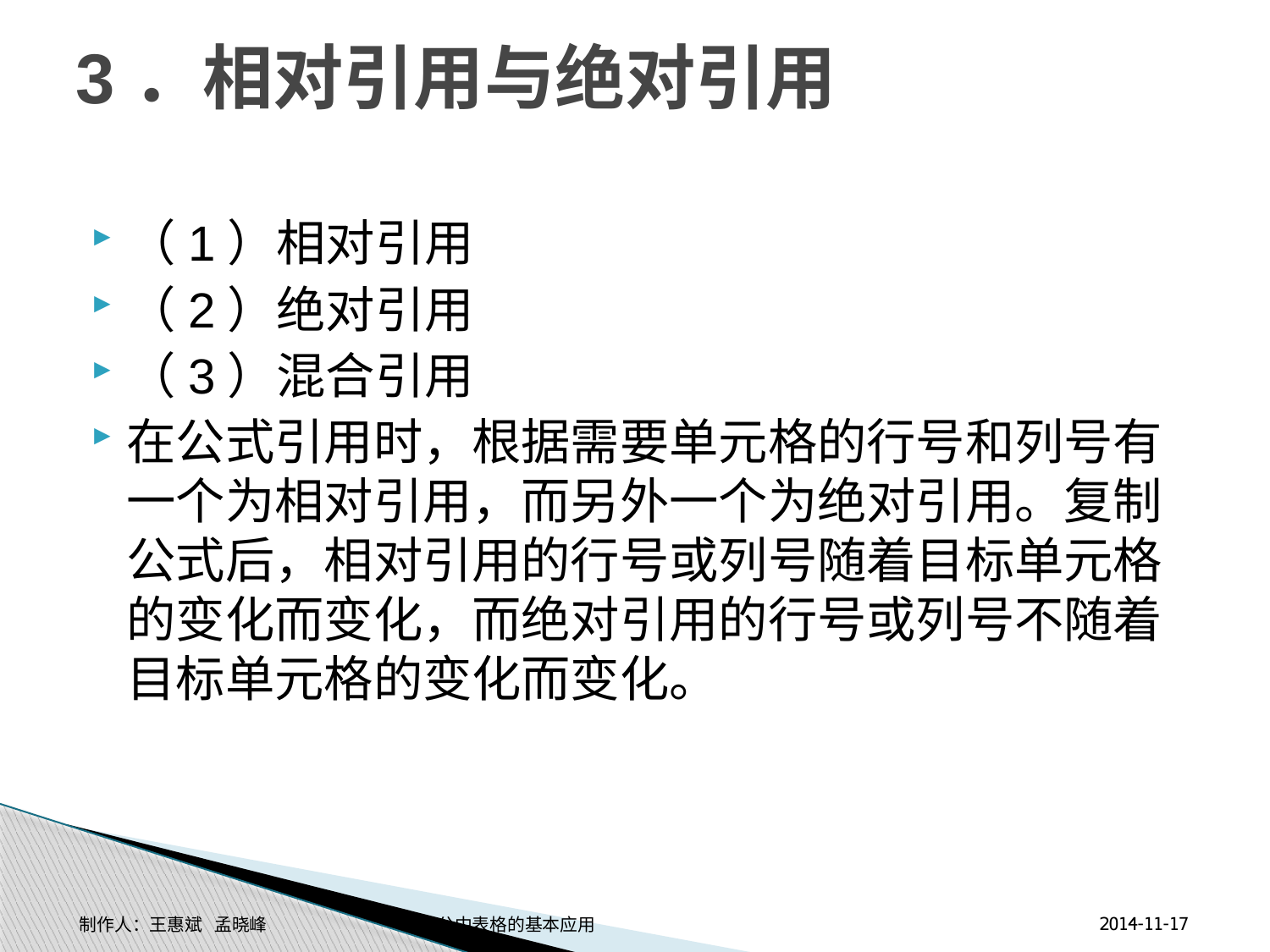

# 3．相对引用与绝对引用
（1）相对引用
（2）绝对引用
（3）混合引用
在公式引用时，根据需要单元格的行号和列号有一个为相对引用，而另外一个为绝对引用。复制公式后，相对引用的行号或列号随着目标单元格的变化而变化，而绝对引用的行号或列号不随着目标单元格的变化而变化。
2014-11-17
制作人：王惠斌   孟晓峰                                      办公中表格的基本应用